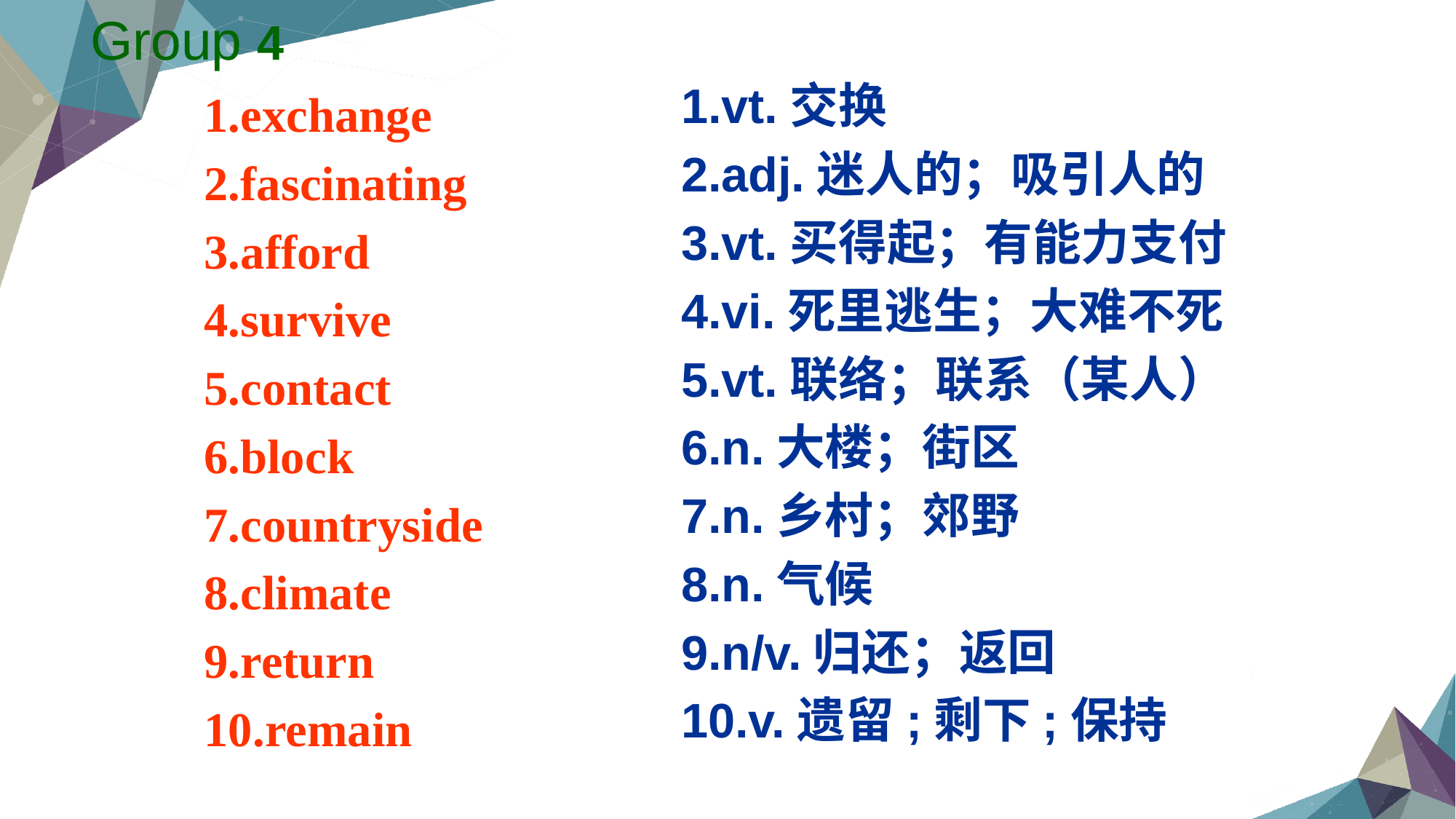

Group 4
1.vt.交换
2.adj.迷人的；吸引人的
3.vt.买得起；有能力支付
4.vi.死里逃生；大难不死
5.vt.联络；联系（某人）
6.n.大楼；街区
7.n.乡村；郊野
8.n.气候
9.n/v.归还；返回
10.v.遗留;剩下;保持

1.exchange
2.fascinating
3.afford
4.survive
5.contact
6.block
7.countryside
8.climate
9.return
10.remain